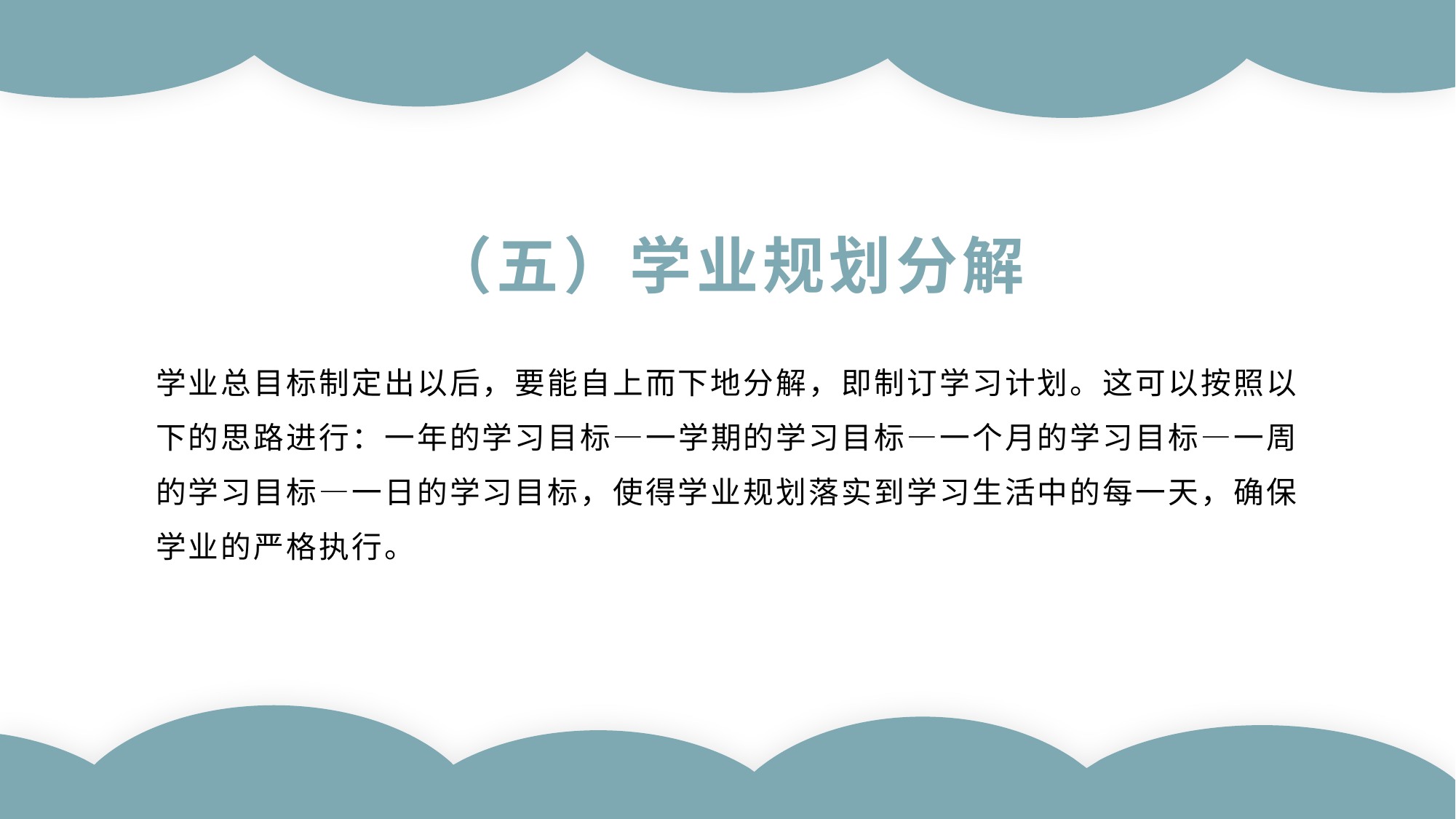

（五）学业规划分解
学业总目标制定出以后，要能自上而下地分解，即制订学习计划。这可以按照以下的思路进行：一年的学习目标—一学期的学习目标—一个月的学习目标—一周
的学习目标—一日的学习目标，使得学业规划落实到学习生活中的每一天，确保学业的严格执行。